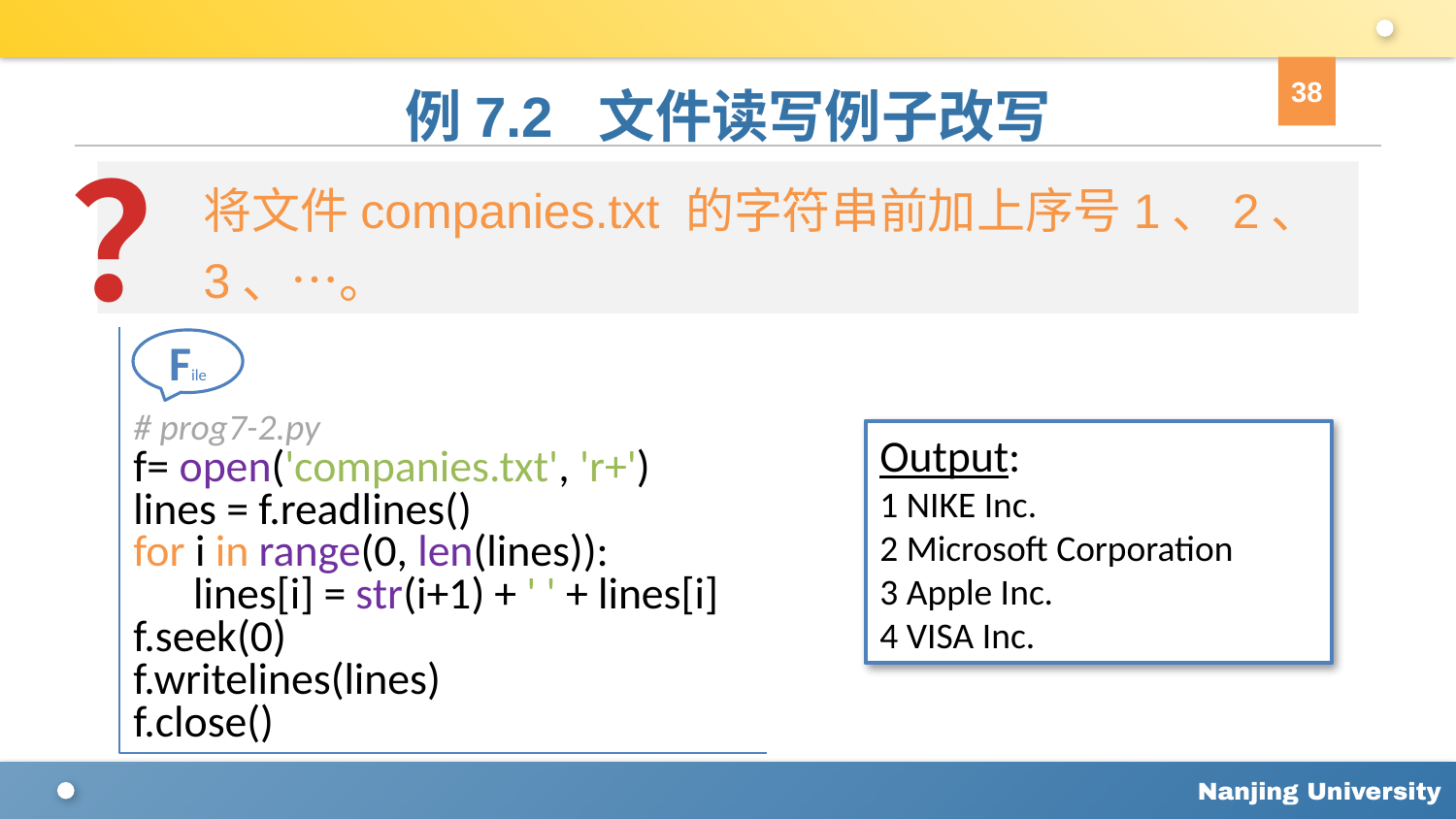

38
# 例7.2  文件读写例子改写
？
将文件companies.txt 的字符串前加上序号1、2、3、…。

# prog7-2.py
f= open('companies.txt', 'r+')
lines = f.readlines()
for i in range(0, len(lines)):
      lines[i] = str(i+1) + ' ' + lines[i]
f.seek(0)
f.writelines(lines)
f.close()
File
Output:
1 NIKE Inc.
2 Microsoft Corporation
3 Apple Inc.
4 VISA Inc.